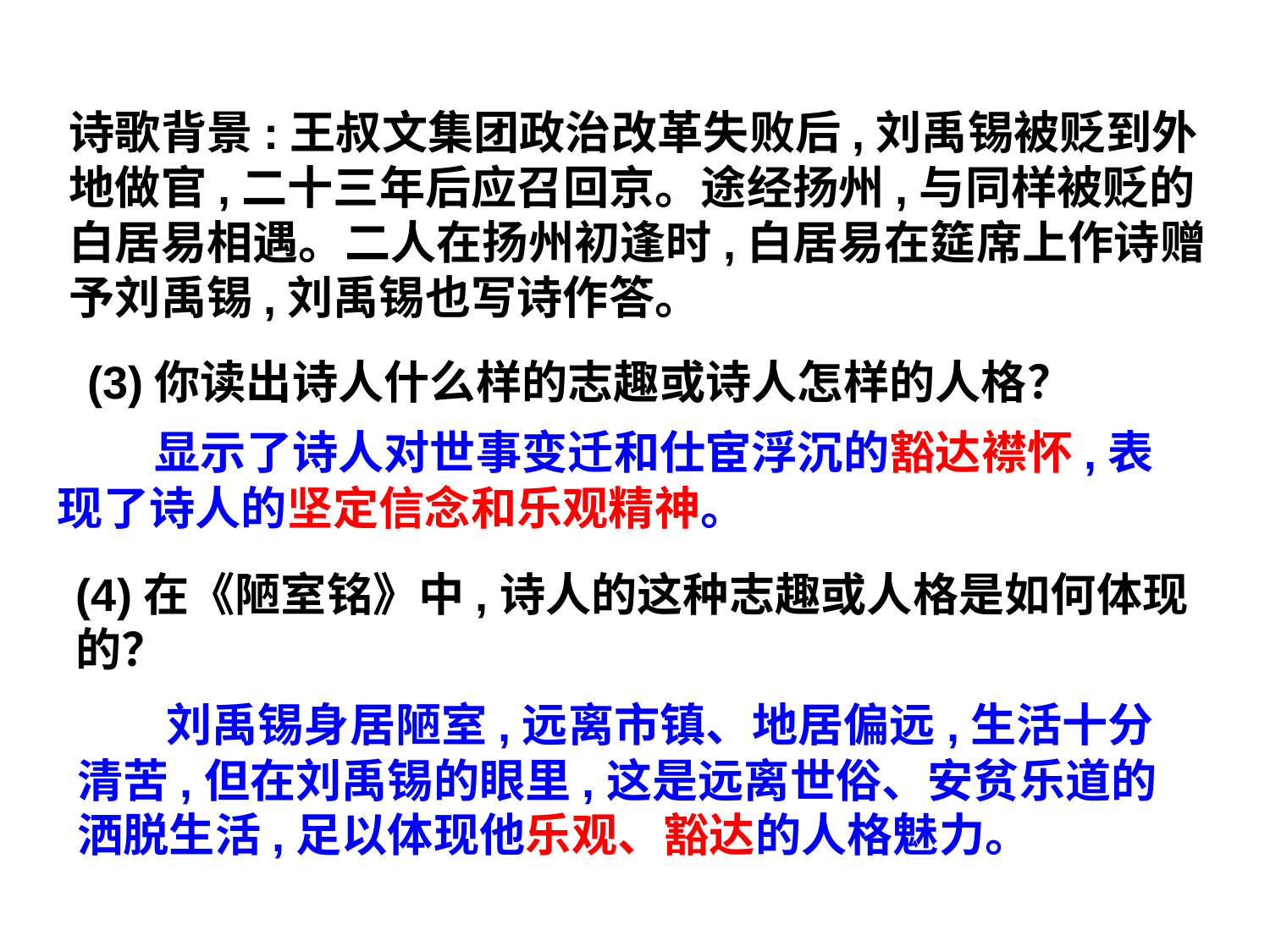

诗歌背景:王叔文集团政治改革失败后,刘禹锡被贬到外地做官,二十三年后应召回京。途经扬州,与同样被贬的白居易相遇。二人在扬州初逢时,白居易在筵席上作诗赠予刘禹锡,刘禹锡也写诗作答。

(3)你读出诗人什么样的志趣或诗人怎样的人格？
       显示了诗人对世事变迁和仕宦浮沉的豁达襟怀,表现了诗人的坚定信念和乐观精神。
(4)在《陋室铭》中,诗人的这种志趣或人格是如何体现的？
       刘禹锡身居陋室,远离市镇、地居偏远,生活十分清苦,但在刘禹锡的眼里,这是远离世俗、安贫乐道的洒脱生活,足以体现他乐观、豁达的人格魅力。